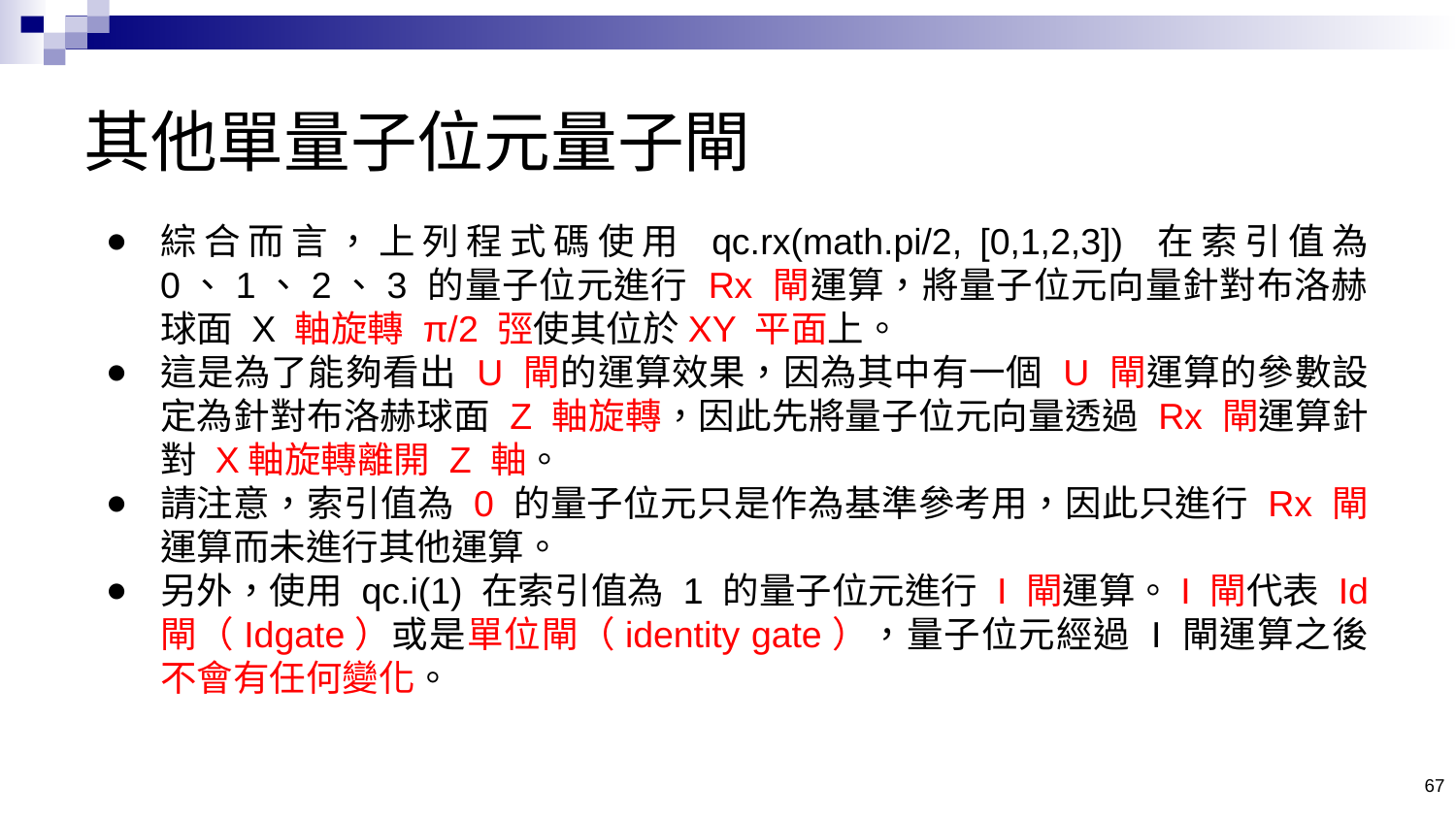

# 其他單量子位元量子閘
綜合而言，上列程式碼使用 qc.rx(math.pi/2, [0,1,2,3]) 在索引值為 0、1、2、3 的量子位元進行 Rx 閘運算，將量子位元向量針對布洛赫球面 X 軸旋轉 π/2 弳使其位於XY 平面上。
這是為了能夠看出 U 閘的運算效果，因為其中有一個 U 閘運算的參數設定為針對布洛赫球面 Z 軸旋轉，因此先將量子位元向量透過 Rx 閘運算針對 X軸旋轉離開 Z 軸。
請注意，索引值為 0 的量子位元只是作為基準參考用，因此只進行 Rx 閘運算而未進行其他運算。
另外，使用 qc.i(1) 在索引值為 1 的量子位元進行 I 閘運算。I 閘代表 Id 閘（Idgate）或是單位閘（identity gate），量子位元經過 I 閘運算之後不會有任何變化。
67